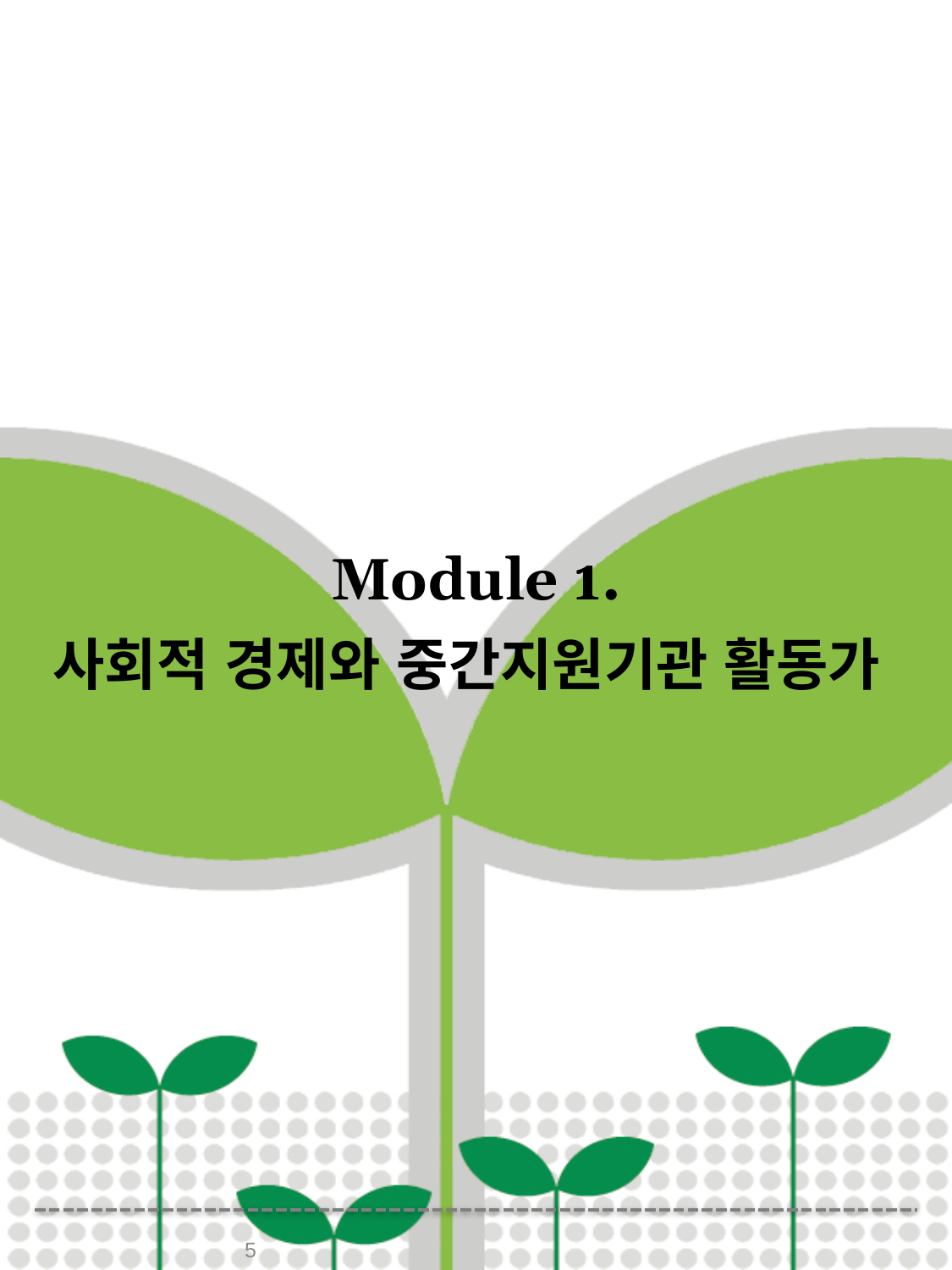

# Module 1.
사회적 경제와 중간지원기관 활동가
5